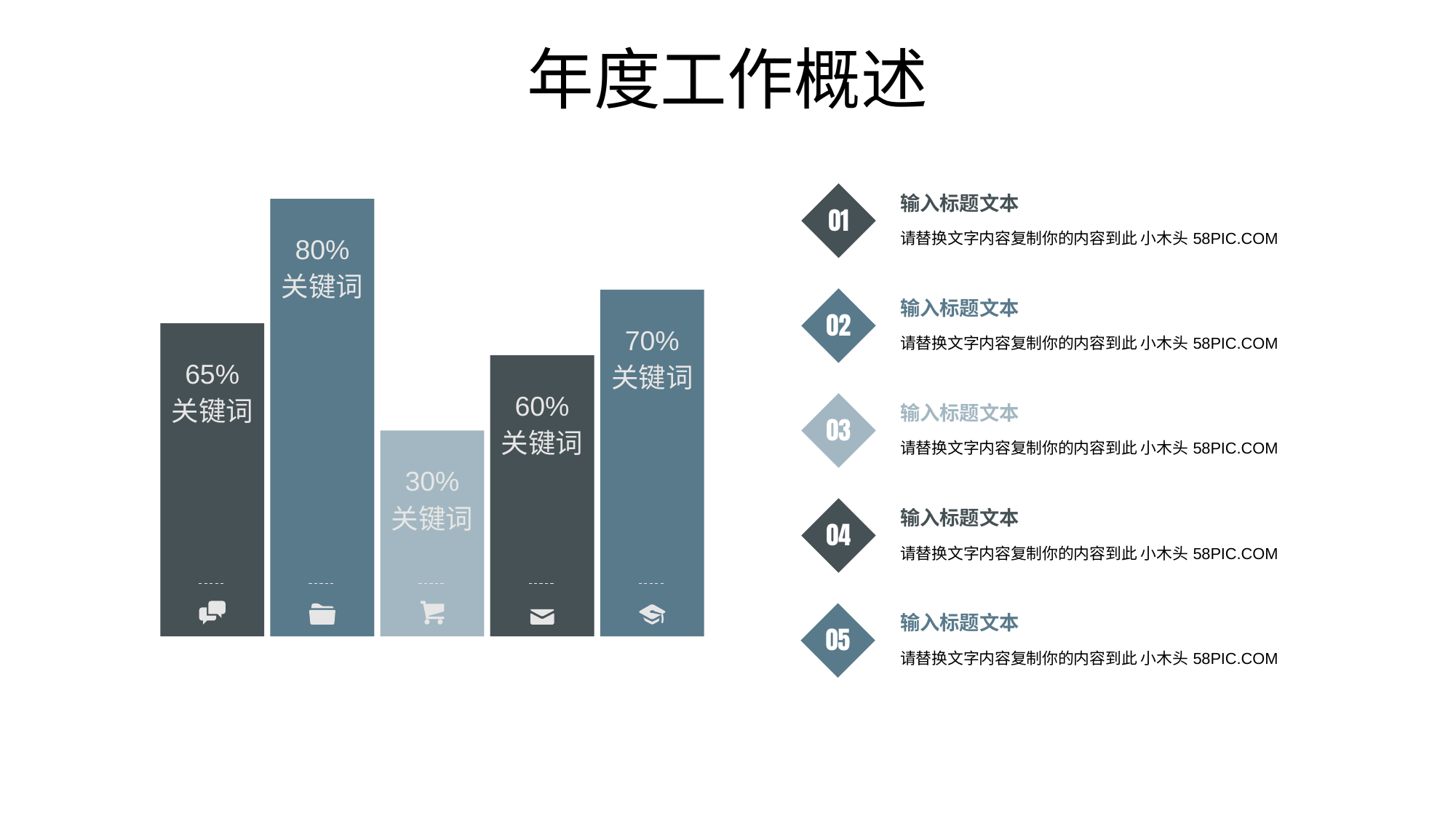

年度工作概述
01
输入标题文本
请替换文字内容复制你的内容到此 小木头58PIC.COM
80%
关键词
70%
关键词
65%
关键词
60%
关键词
30%
关键词

02
输入标题文本
请替换文字内容复制你的内容到此 小木头58PIC.COM
03
输入标题文本
请替换文字内容复制你的内容到此 小木头58PIC.COM
04
输入标题文本
请替换文字内容复制你的内容到此 小木头58PIC.COM
05
输入标题文本
请替换文字内容复制你的内容到此 小木头58PIC.COM